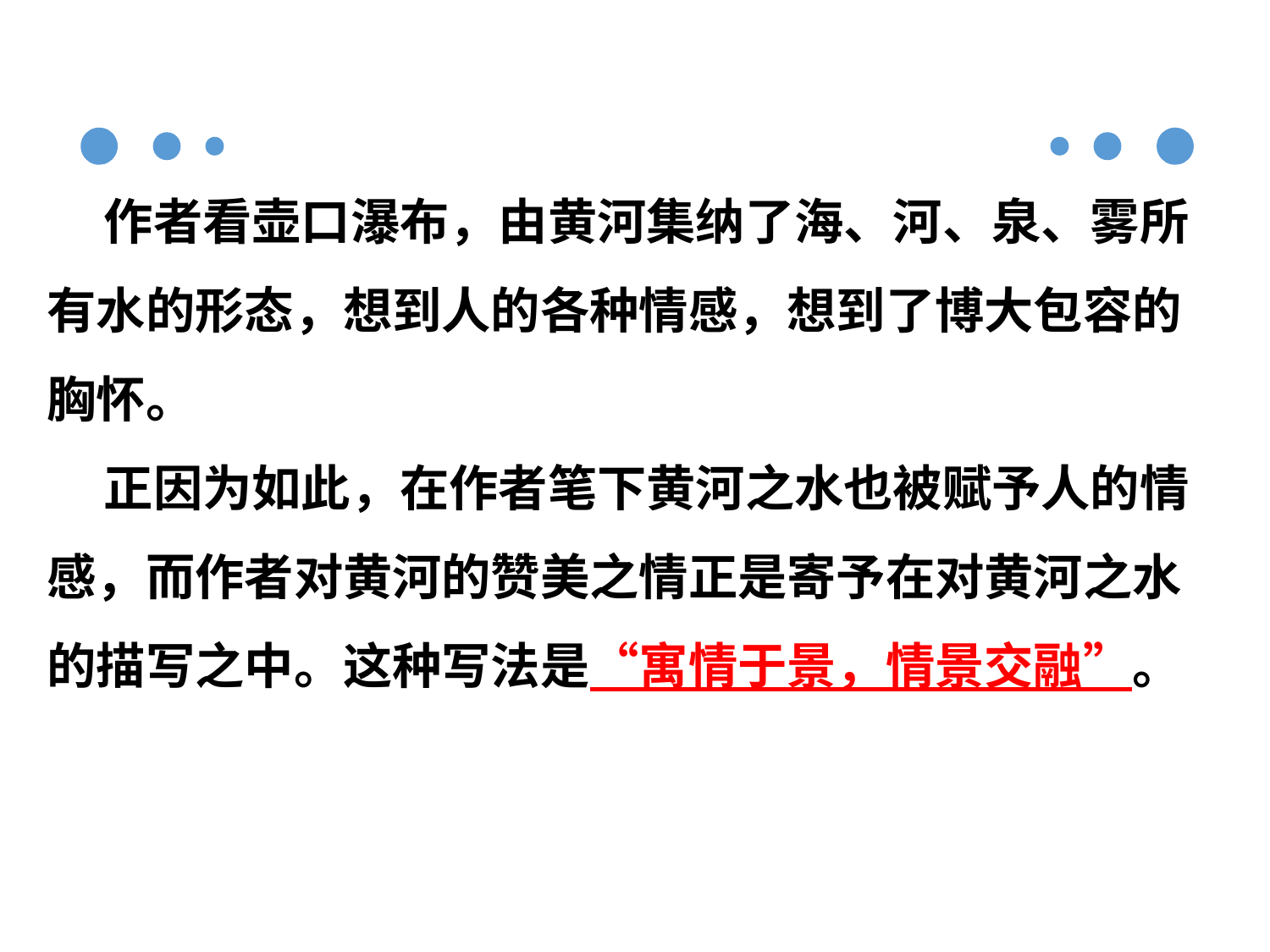

作者看壶口瀑布，由黄河集纳了海、河、泉、雾所有水的形态，想到人的各种情感，想到了博大包容的胸怀。
    正因为如此，在作者笔下黄河之水也被赋予人的情感，而作者对黄河的赞美之情正是寄予在对黄河之水的描写之中。这种写法是“寓情于景，情景交融”。